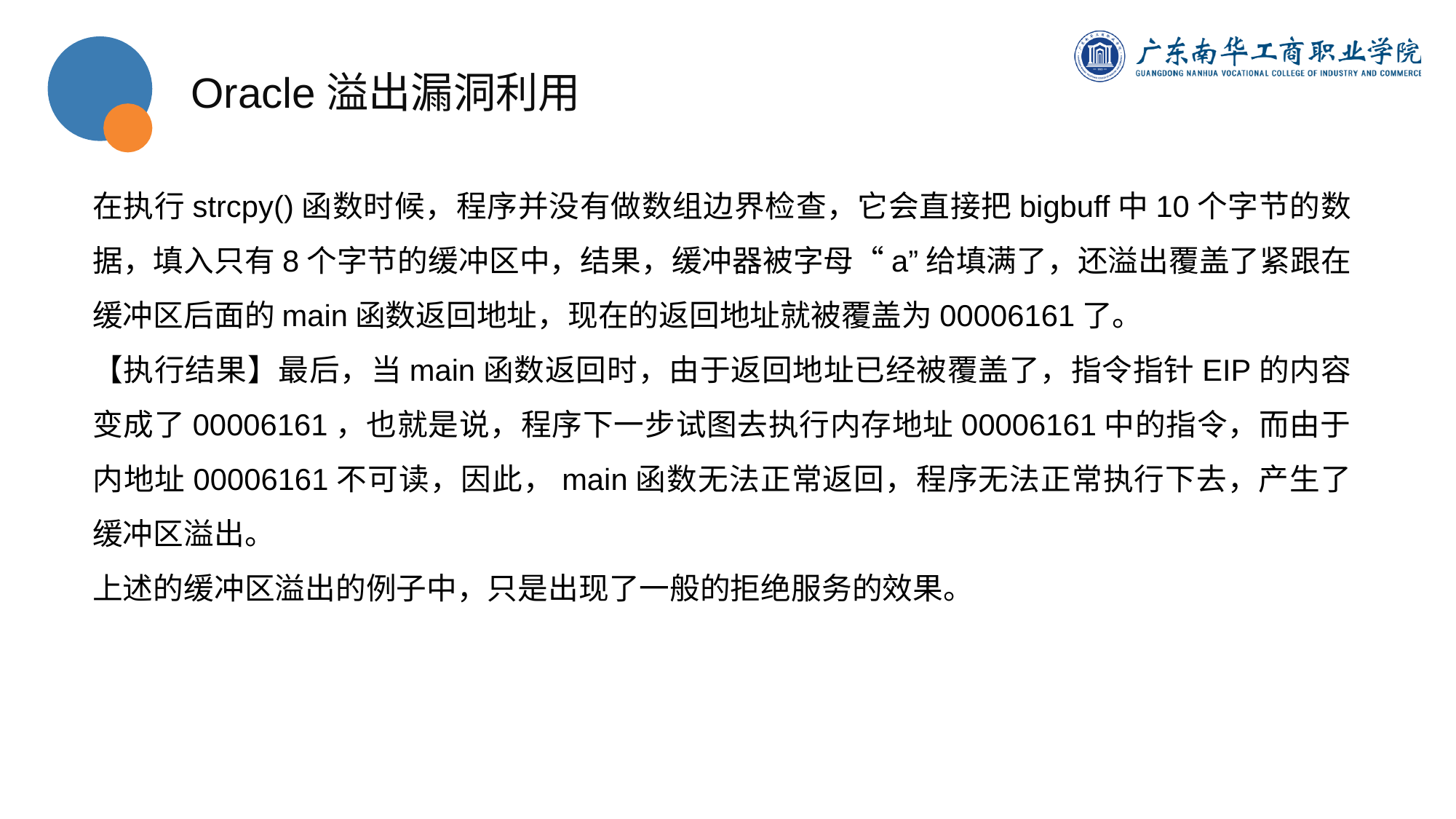

Oracle溢出漏洞利用

在执行strcpy()函数时候，程序并没有做数组边界检查，它会直接把bigbuff中10个字节的数据，填入只有8个字节的缓冲区中，结果，缓冲器被字母“a”给填满了，还溢出覆盖了紧跟在缓冲区后面的main函数返回地址，现在的返回地址就被覆盖为00006161了。
【执行结果】最后，当main函数返回时，由于返回地址已经被覆盖了，指令指针EIP的内容变成了00006161，也就是说，程序下一步试图去执行内存地址00006161中的指令，而由于内地址00006161不可读，因此，main函数无法正常返回，程序无法正常执行下去，产生了缓冲区溢出。
上述的缓冲区溢出的例子中，只是出现了一般的拒绝服务的效果。